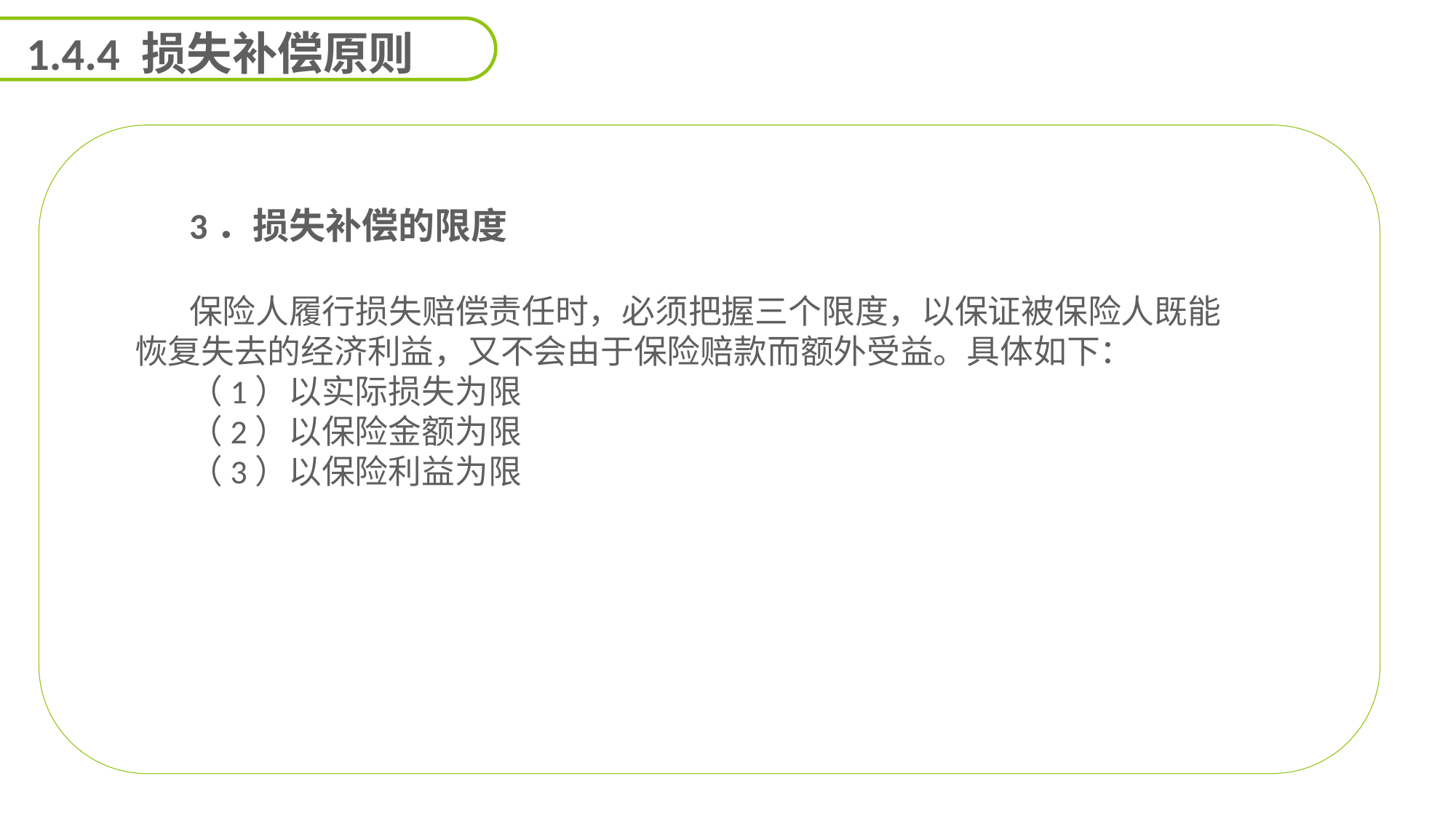

1.4.4 损失补偿原则

3．损失补偿的限度

保险人履行损失赔偿责任时，必须把握三个限度，以保证被保险人既能恢复失去的经济利益，又不会由于保险赔款而额外受益。具体如下：
（1）以实际损失为限
（2）以保险金额为限
（3）以保险利益为限
能力
目标
延迟符